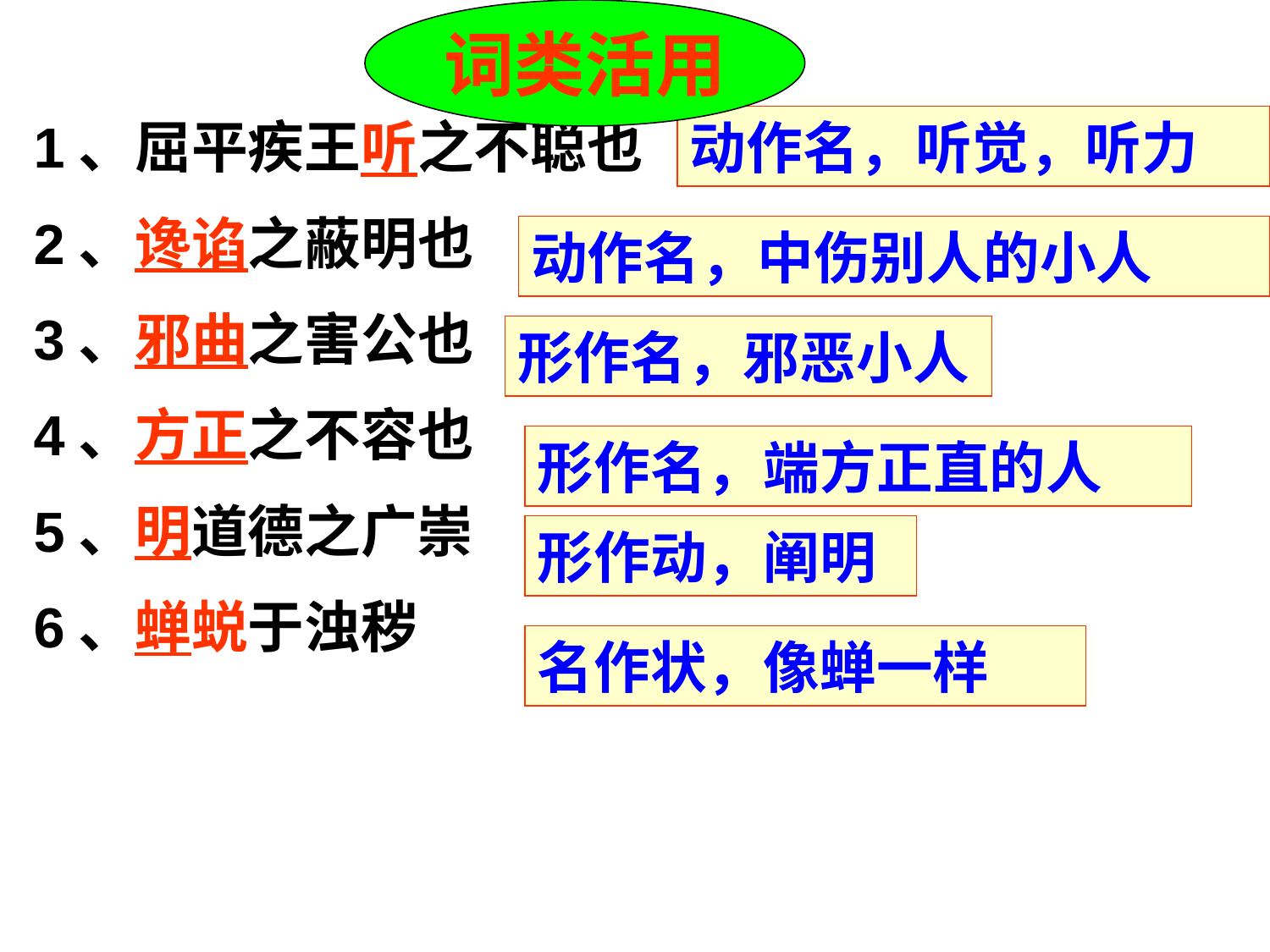

词类活用
1、屈平疾王听之不聪也
2、谗谄之蔽明也
3、邪曲之害公也
4、方正之不容也
5、明道德之广崇
6、蝉蜕于浊秽
动作名，听觉，听力
动作名，中伤别人的小人
形作名，邪恶小人
形作名，端方正直的人
形作动，阐明
名作状，像蝉一样